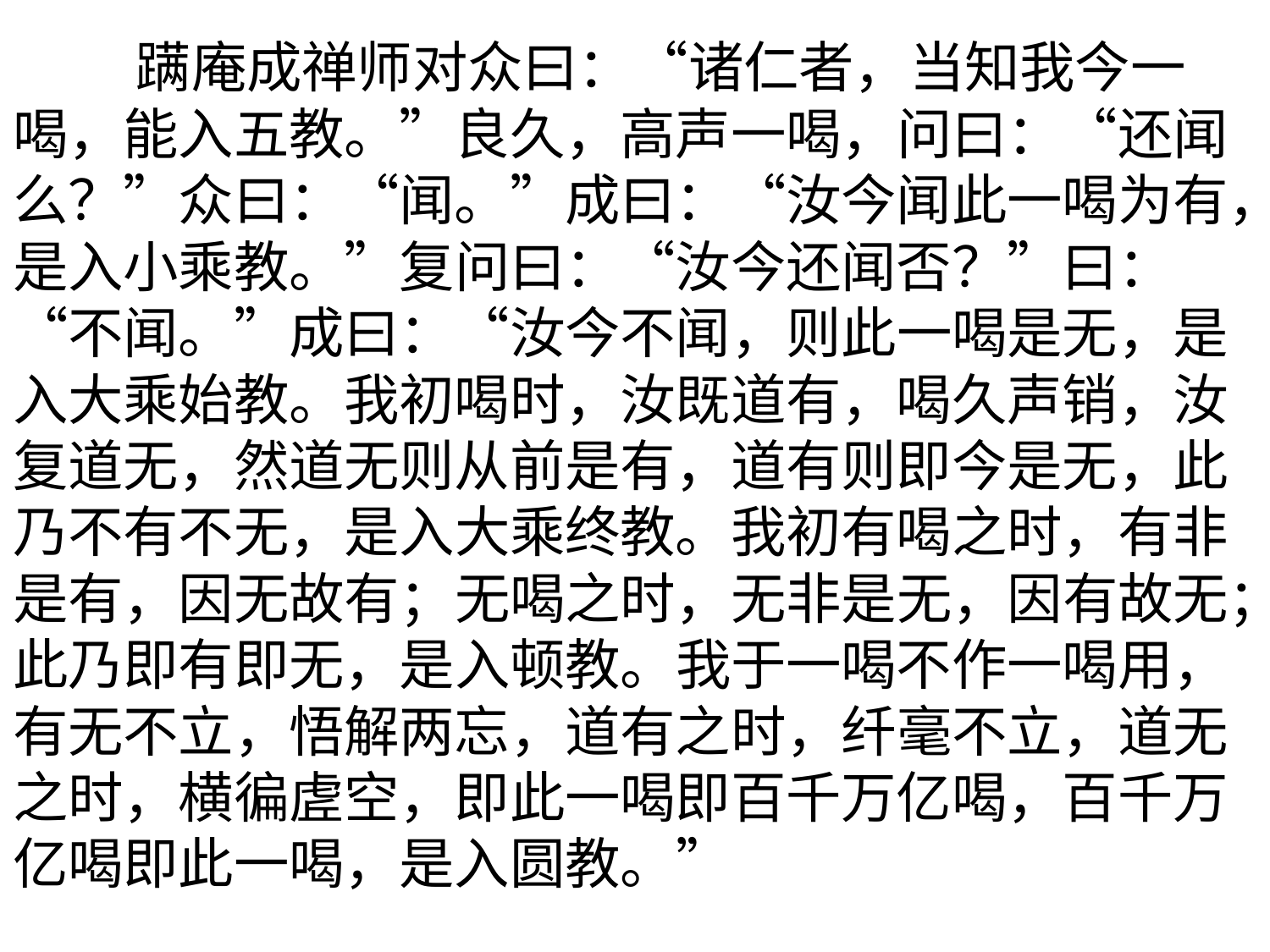

蹒庵成禅师对众曰：“诸仁者，当知我今一喝，能入五教。”良久，高声一喝，问曰：“还闻么？”众曰：“闻。”成曰：“汝今闻此一喝为有，是入小乘教。”复问曰：“汝今还闻否？”曰：“不闻。”成曰：“汝今不闻，则此一喝是无，是入大乘始教。我初喝时，汝既道有，喝久声销，汝复道无，然道无则从前是有，道有则即今是无，此乃不有不无，是入大乘终教。我初有喝之时，有非是有，因无故有；无喝之时，无非是无，因有故无；此乃即有即无，是入顿教。我于一喝不作一喝用，有无不立，悟解两忘，道有之时，纤毫不立，道无之时，横徧虗空，即此一喝即百千万亿喝，百千万亿喝即此一喝，是入圆教。”